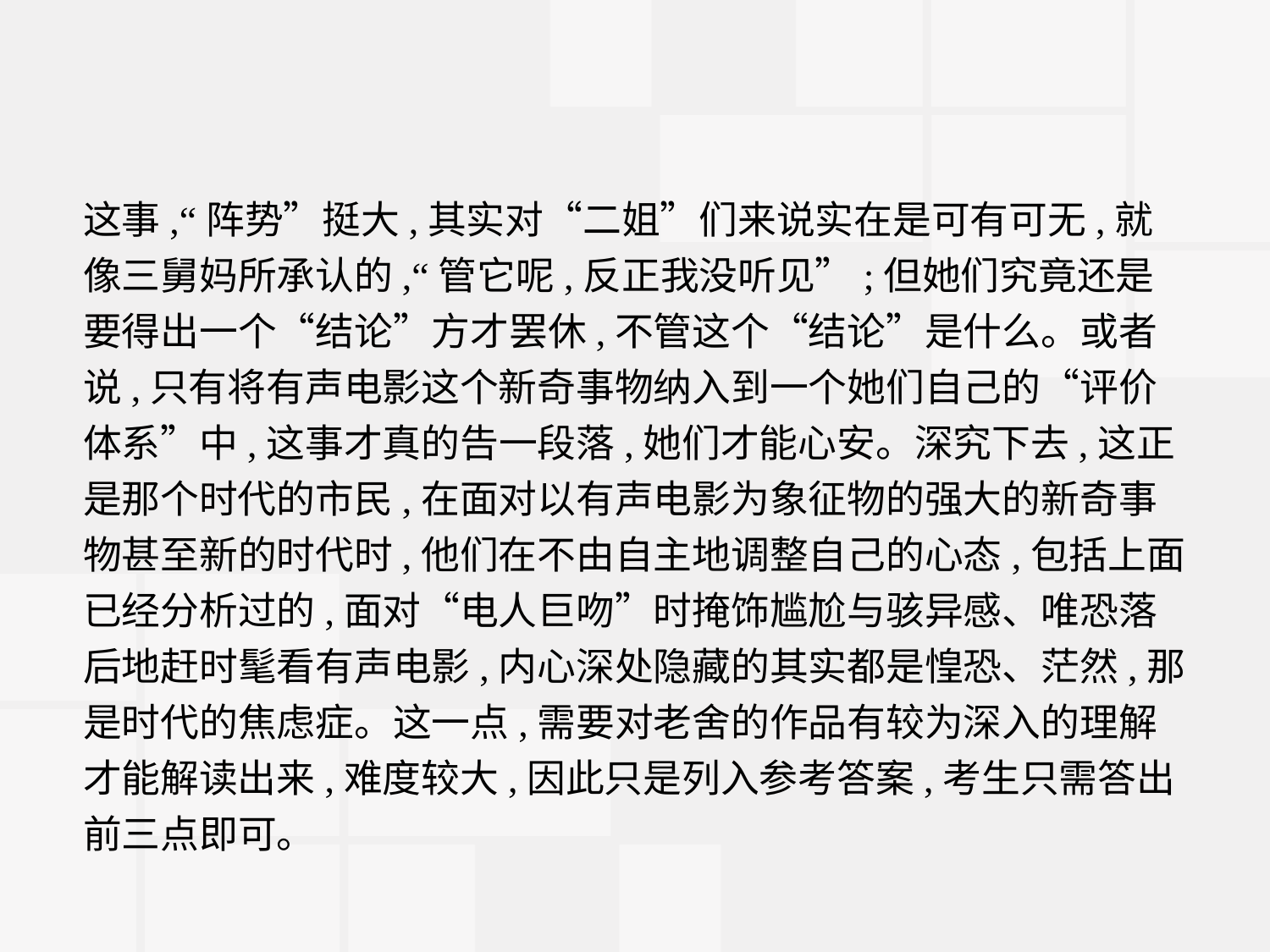

这事,“阵势”挺大,其实对“二姐”们来说实在是可有可无,就像三舅妈所承认的,“管它呢,反正我没听见”;但她们究竟还是要得出一个“结论”方才罢休,不管这个“结论”是什么。或者说,只有将有声电影这个新奇事物纳入到一个她们自己的“评价体系”中,这事才真的告一段落,她们才能心安。深究下去,这正是那个时代的市民,在面对以有声电影为象征物的强大的新奇事物甚至新的时代时,他们在不由自主地调整自己的心态,包括上面已经分析过的,面对“电人巨吻”时掩饰尴尬与骇异感、唯恐落后地赶时髦看有声电影,内心深处隐藏的其实都是惶恐、茫然,那是时代的焦虑症。这一点,需要对老舍的作品有较为深入的理解才能解读出来,难度较大,因此只是列入参考答案,考生只需答出前三点即可。